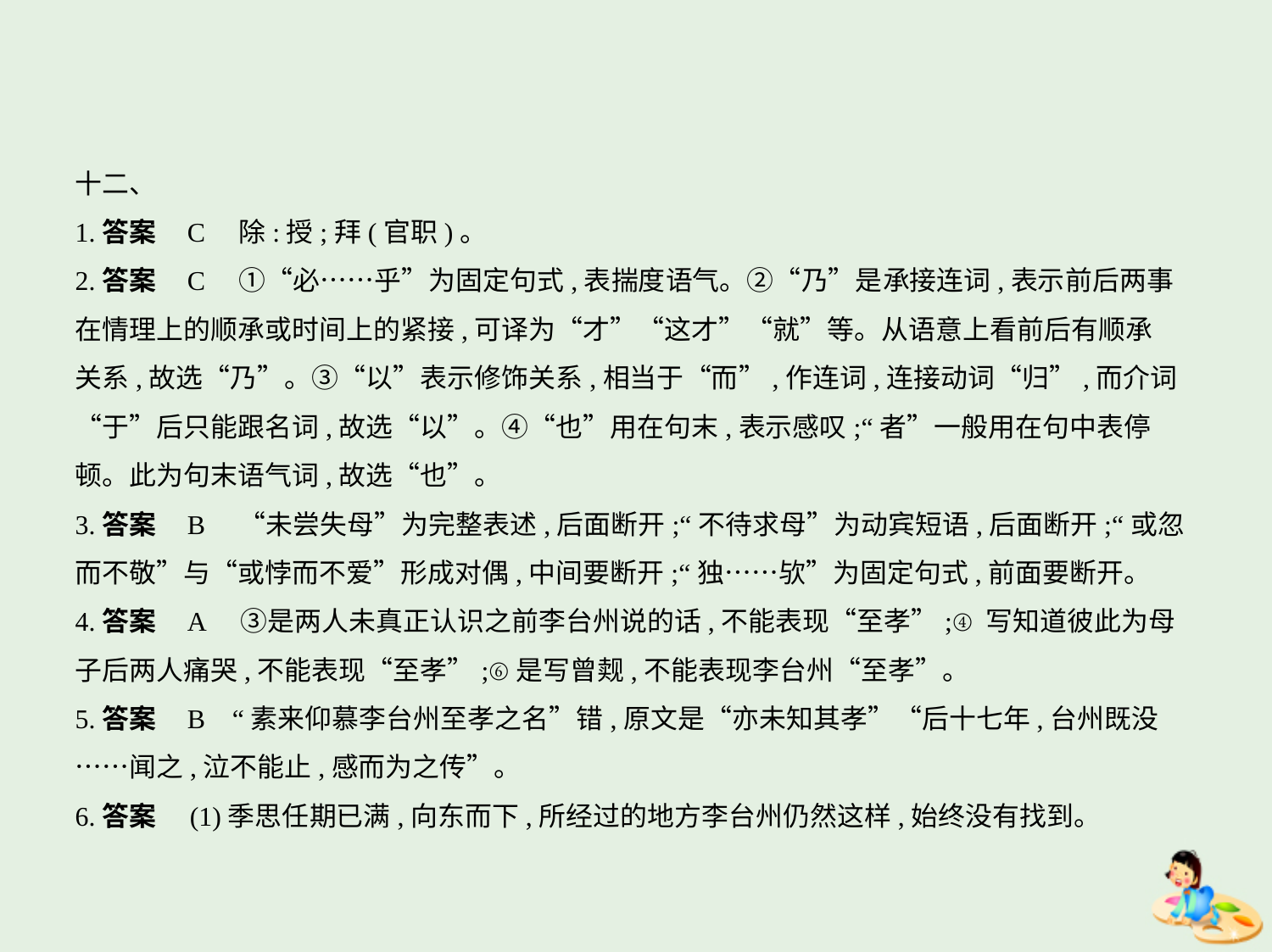

十二、
1.答案    C　除:授;拜(官职)。
2.答案    C　①“必……乎”为固定句式,表揣度语气。②“乃”是承接连词,表示前后两事
在情理上的顺承或时间上的紧接,可译为“才”“这才”“就”等。从语意上看前后有顺承
关系,故选“乃”。③“以”表示修饰关系,相当于“而”,作连词,连接动词“归”,而介词
“于”后只能跟名词,故选“以”。④“也”用在句末,表示感叹;“者”一般用在句中表停
顿。此为句末语气词,故选“也”。
3.答案    B　“未尝失母”为完整表述,后面断开;“不待求母”为动宾短语,后面断开;“或忽
而不敬”与“或悖而不爱”形成对偶,中间要断开;“独……欤”为固定句式,前面要断开。
4.答案    A　③是两人未真正认识之前李台州说的话,不能表现“至孝”;④写知道彼此为母
子后两人痛哭,不能表现“至孝”;⑥是写曾觌,不能表现李台州“至孝”。
5.答案    B    “素来仰慕李台州至孝之名”错,原文是“亦未知其孝”“后十七年,台州既没
……闻之,泣不能止,感而为之传”。
6.答案　(1)季思任期已满,向东而下,所经过的地方李台州仍然这样,始终没有找到。